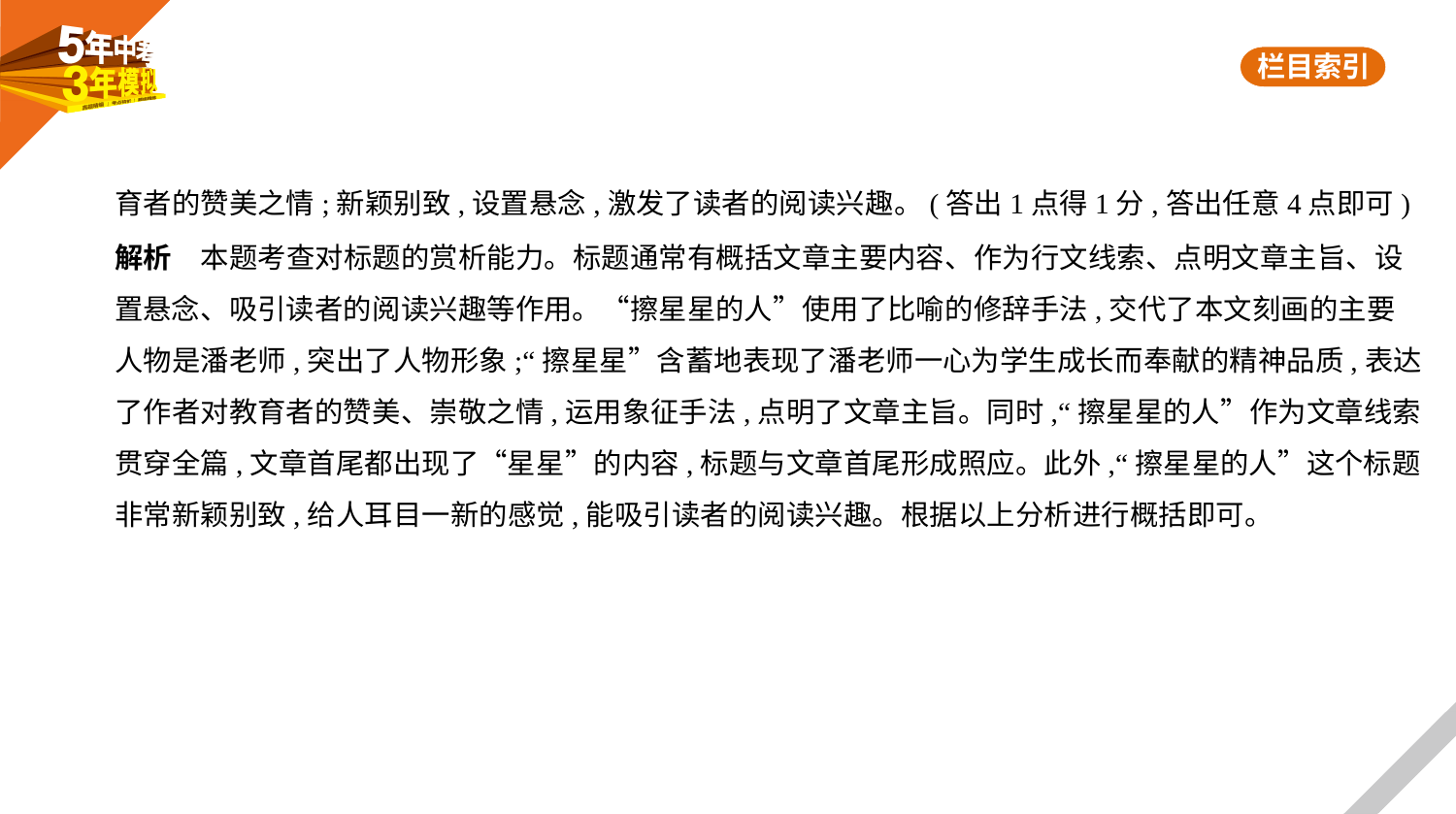

育者的赞美之情;新颖别致,设置悬念,激发了读者的阅读兴趣。(答出1点得1分,答出任意4点即可)
解析　本题考查对标题的赏析能力。标题通常有概括文章主要内容、作为行文线索、点明文章主旨、设
置悬念、吸引读者的阅读兴趣等作用。“擦星星的人”使用了比喻的修辞手法,交代了本文刻画的主要
人物是潘老师,突出了人物形象;“擦星星”含蓄地表现了潘老师一心为学生成长而奉献的精神品质,表达
了作者对教育者的赞美、崇敬之情,运用象征手法,点明了文章主旨。同时,“擦星星的人”作为文章线索
贯穿全篇,文章首尾都出现了“星星”的内容,标题与文章首尾形成照应。此外,“擦星星的人”这个标题
非常新颖别致,给人耳目一新的感觉,能吸引读者的阅读兴趣。根据以上分析进行概括即可。